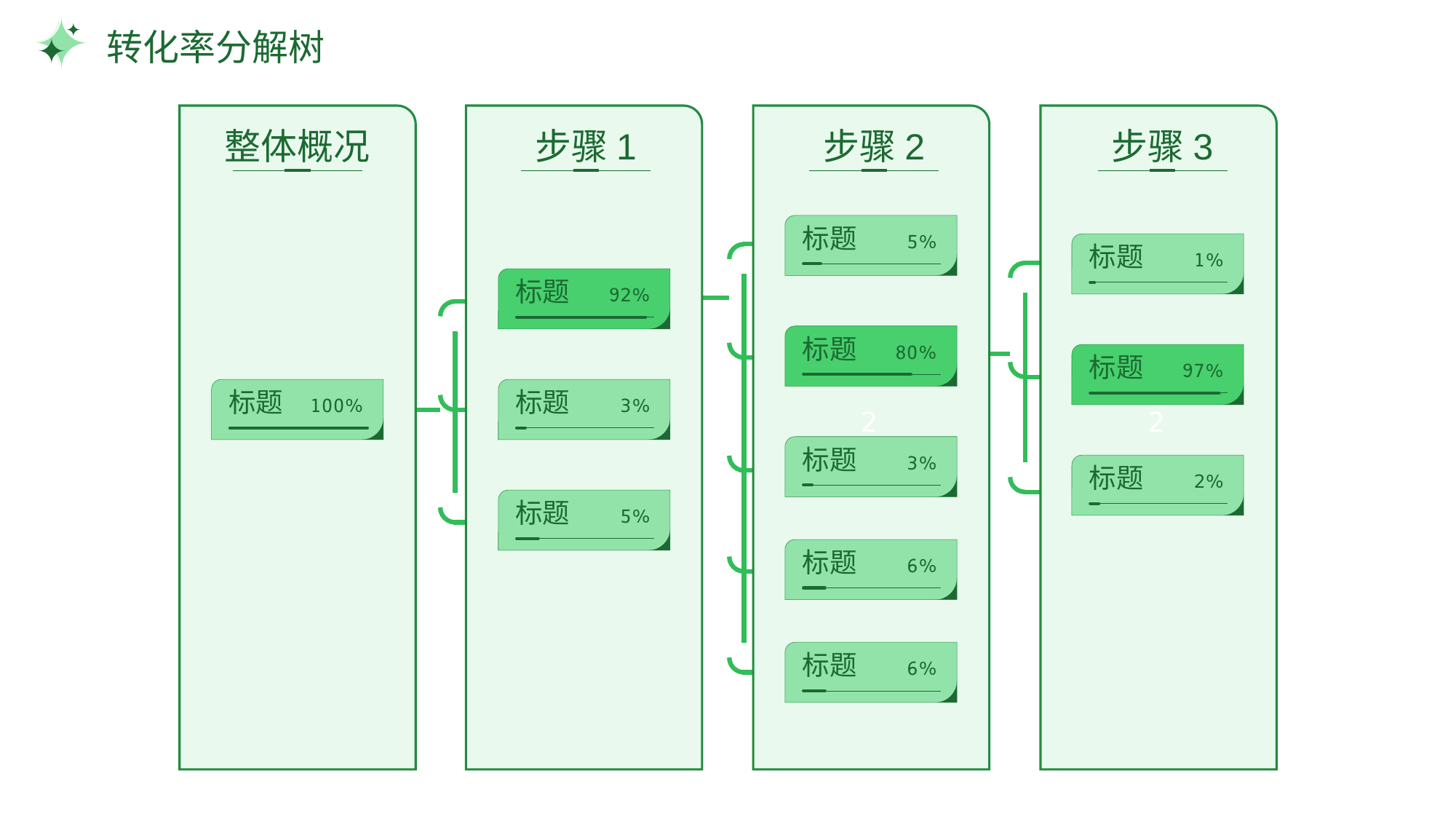

# 转化率分解树
2

2

2

2

整体概况
步骤1
步骤2
步骤3

标题
5%

标题

1%

标题
92%

标题
80%

标题
97%

标题

标题
100%
3%

标题
3%

标题
2%

标题
5%

标题
6%

标题
6%